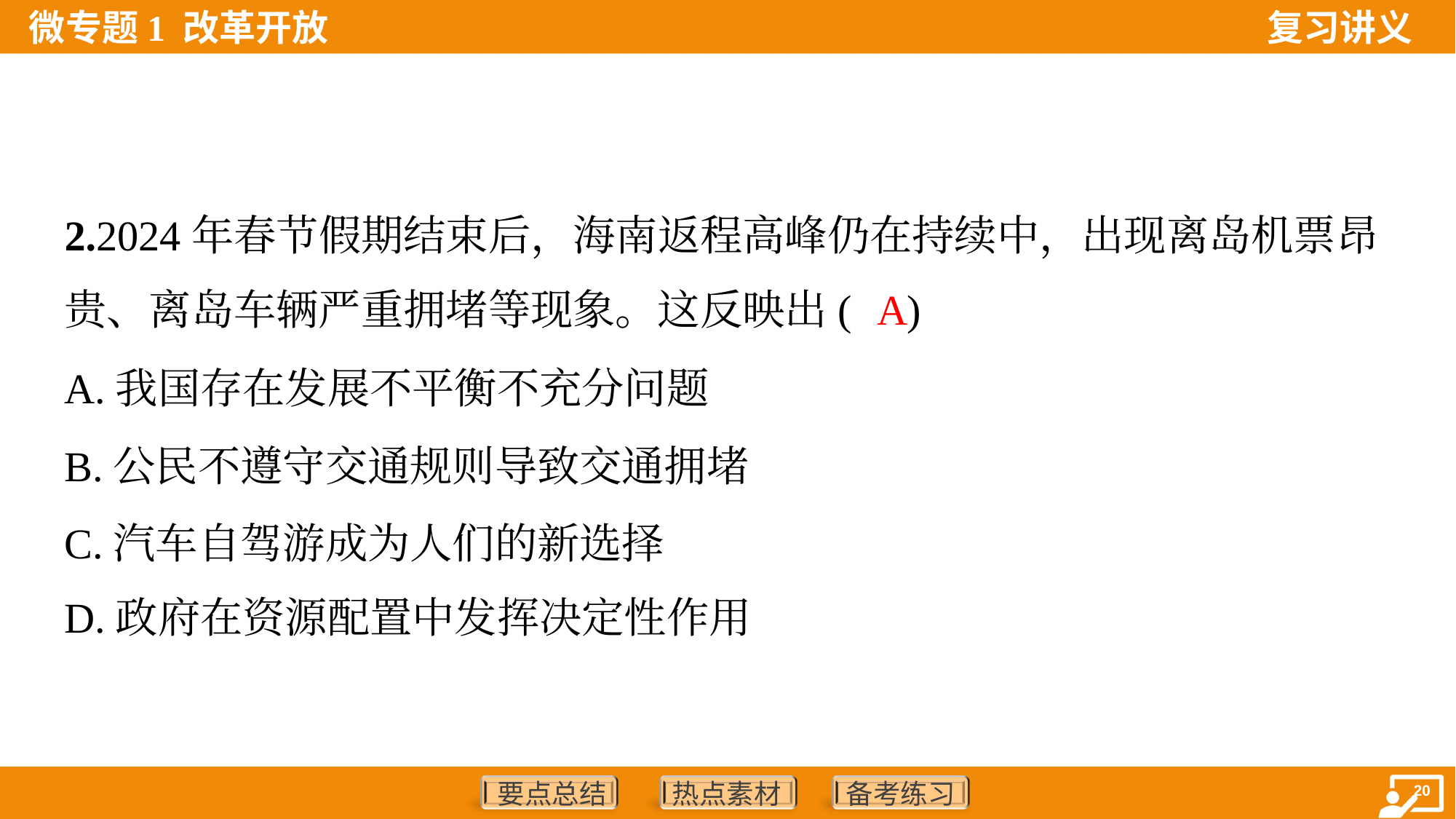

2.2024年春节假期结束后，海南返程高峰仍在持续中，出现离岛机票昂
贵、离岛车辆严重拥堵等现象。这反映出(     )
A
A.我国存在发展不平衡不充分问题
B.公民不遵守交通规则导致交通拥堵
C.汽车自驾游成为人们的新选择
D.政府在资源配置中发挥决定性作用